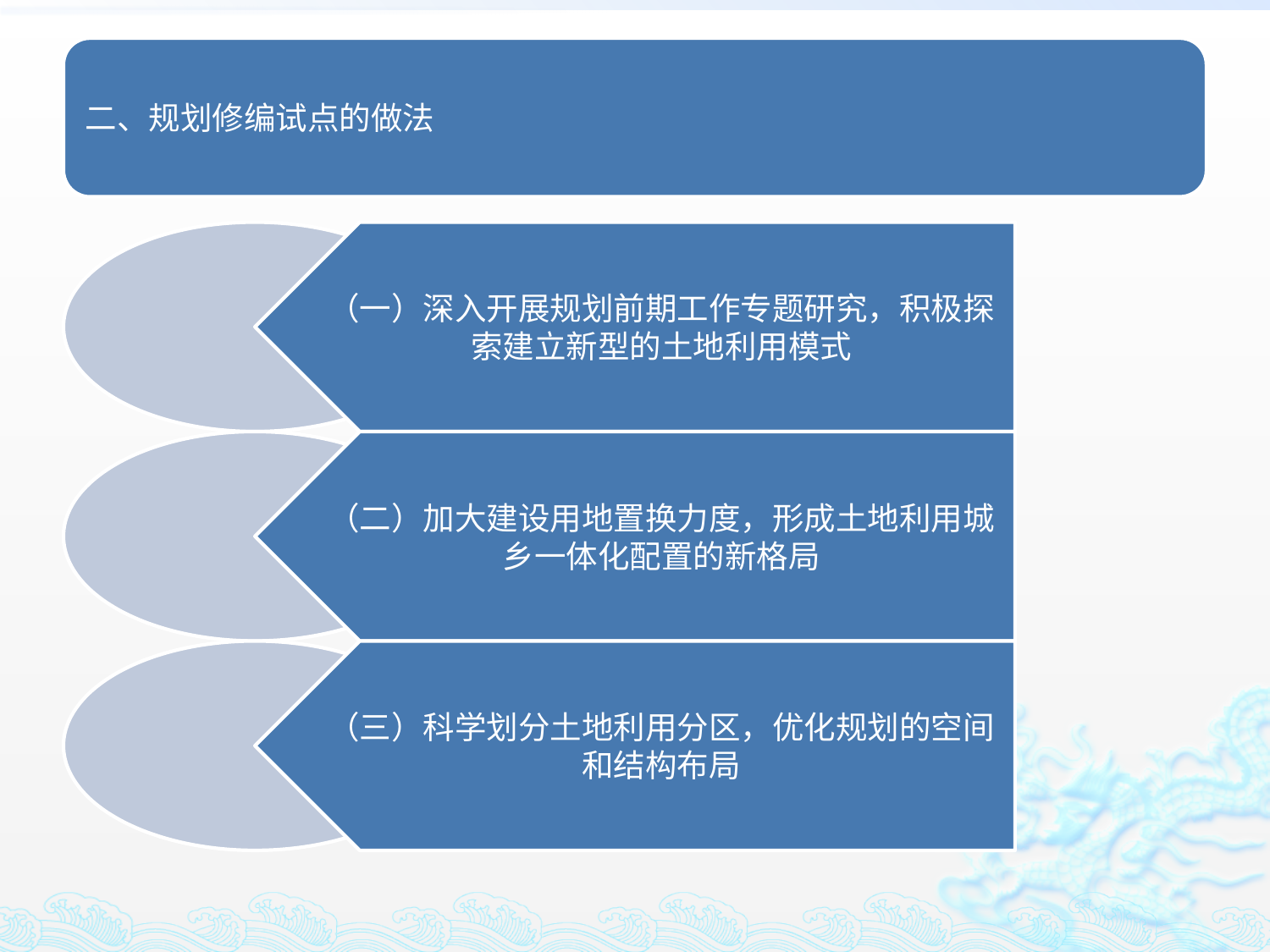

二、规划修编试点的做法
（一）深入开展规划前期工作专题研究，积极探索建立新型的土地利用模式
（二）加大建设用地置换力度，形成土地利用城乡一体化配置的新格局
（三）科学划分土地利用分区，优化规划的空间和结构布局